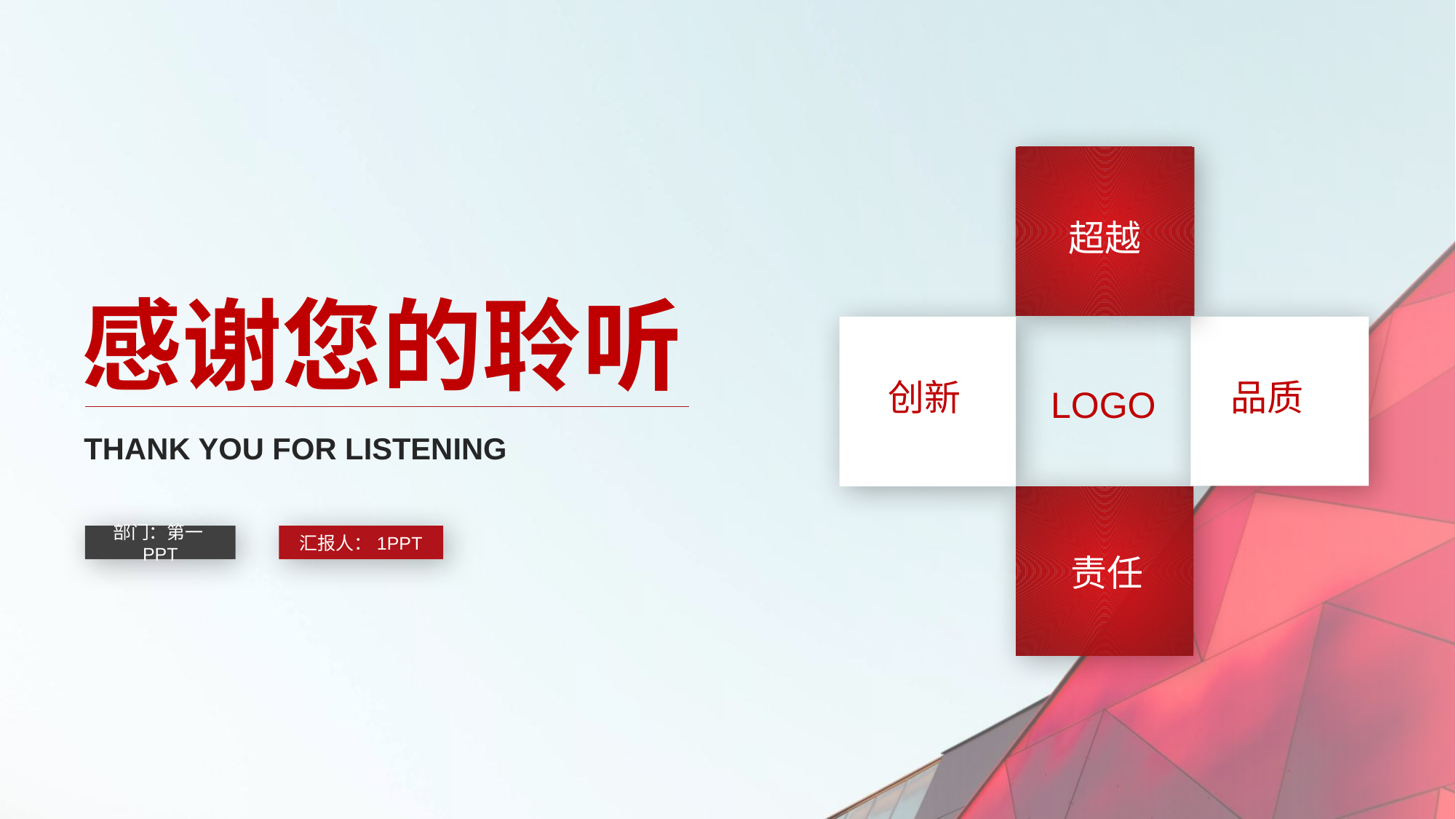

超越

创新
品质
LOGO

责任
感谢您的聆听
THANK YOU FOR LISTENING
部门：第一PPT
汇报人：1PPT